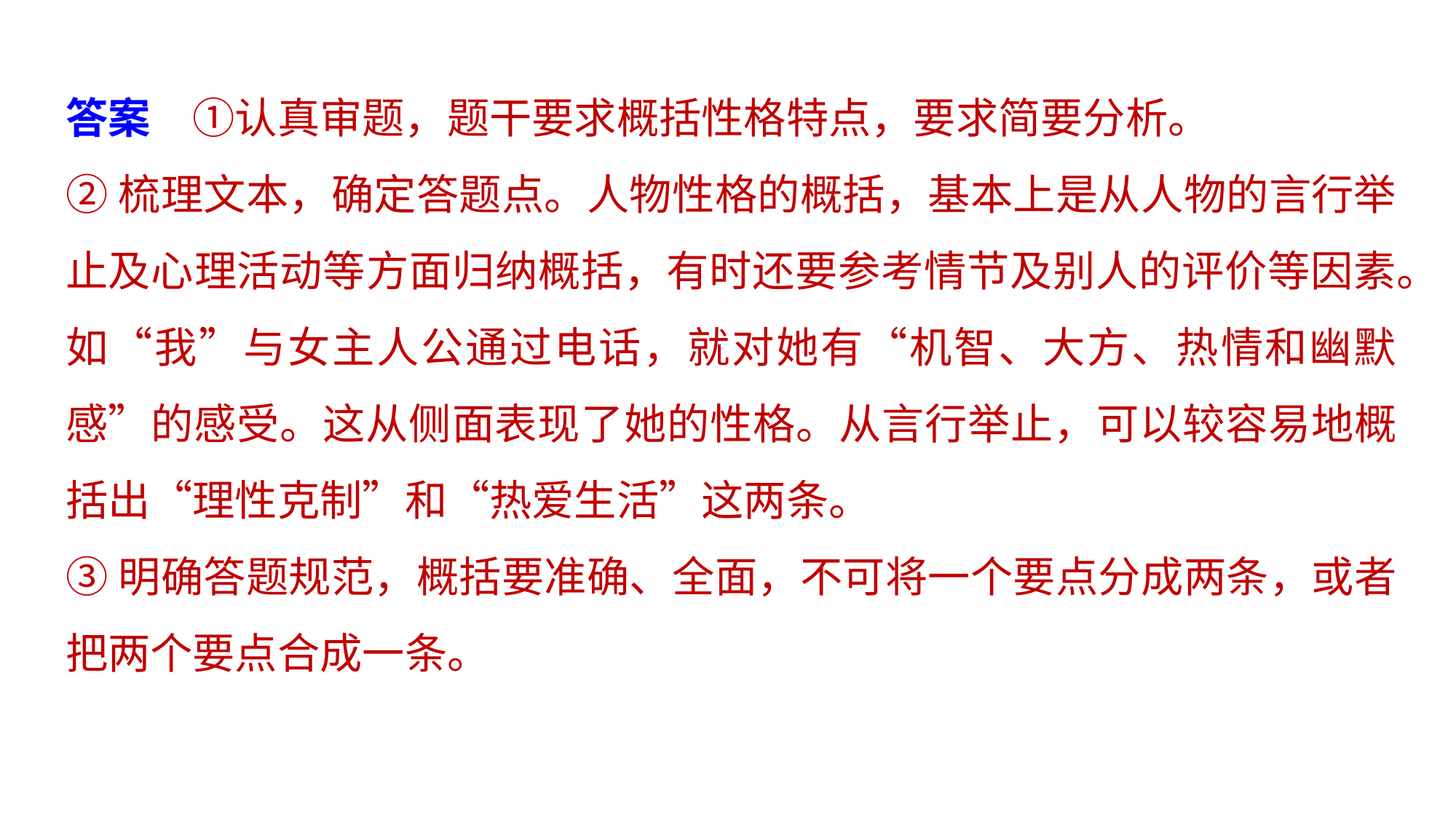

答案　①认真审题，题干要求概括性格特点，要求简要分析。
②梳理文本，确定答题点。人物性格的概括，基本上是从人物的言行举止及心理活动等方面归纳概括，有时还要参考情节及别人的评价等因素。如“我”与女主人公通过电话，就对她有“机智、大方、热情和幽默感”的感受。这从侧面表现了她的性格。从言行举止，可以较容易地概括出“理性克制”和“热爱生活”这两条。
③明确答题规范，概括要准确、全面，不可将一个要点分成两条，或者把两个要点合成一条。